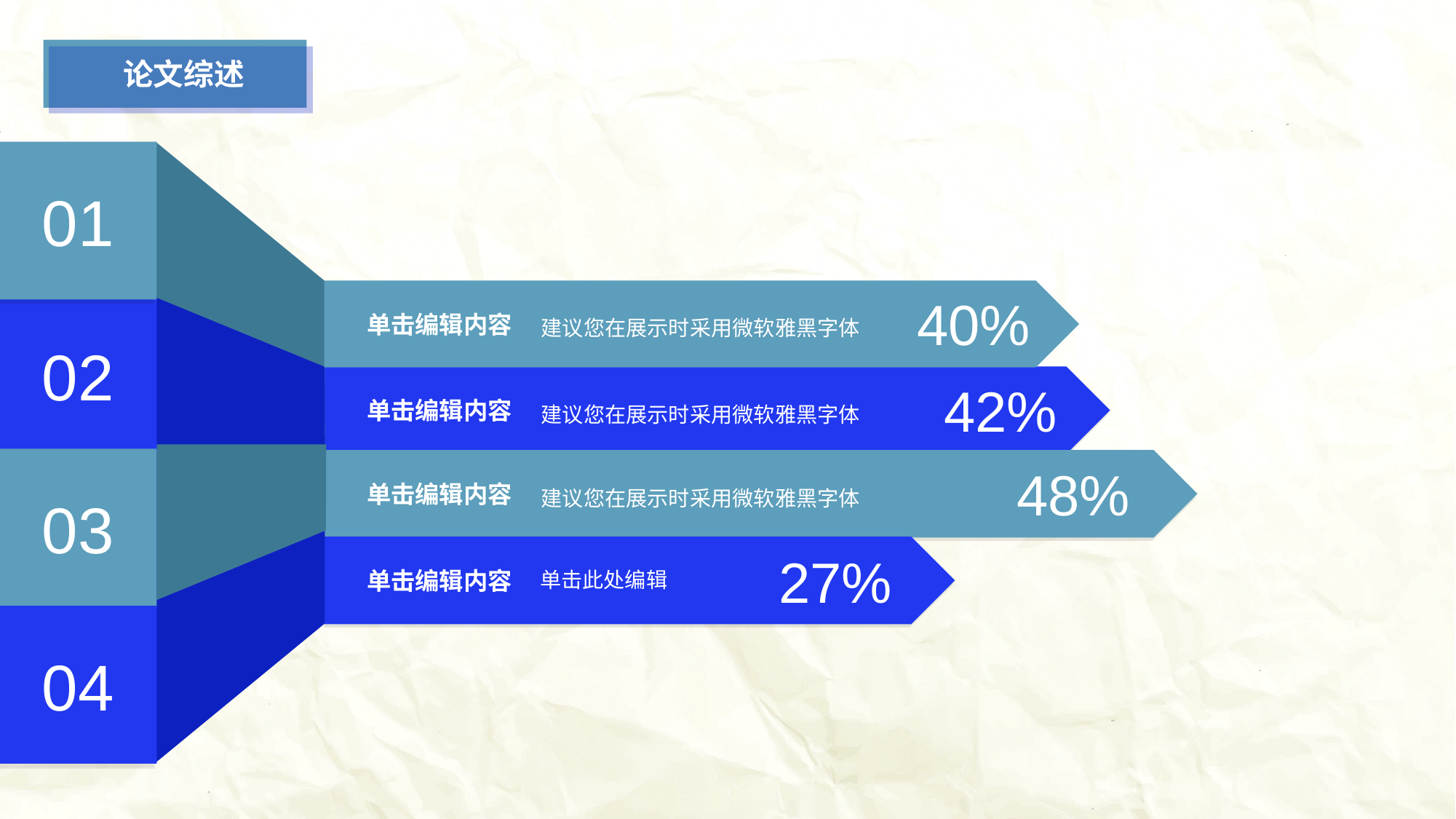

论文综述
01

40%
Creative
Lorem ipsum dolor sit amet
02

单击编辑内容
建议您在展示时采用微软雅黑字体

42%
单击编辑内容
建议您在展示时采用微软雅黑字体

03

48%
单击编辑内容
建议您在展示时采用微软雅黑字体

27%
单击编辑内容
单击此处编辑
04